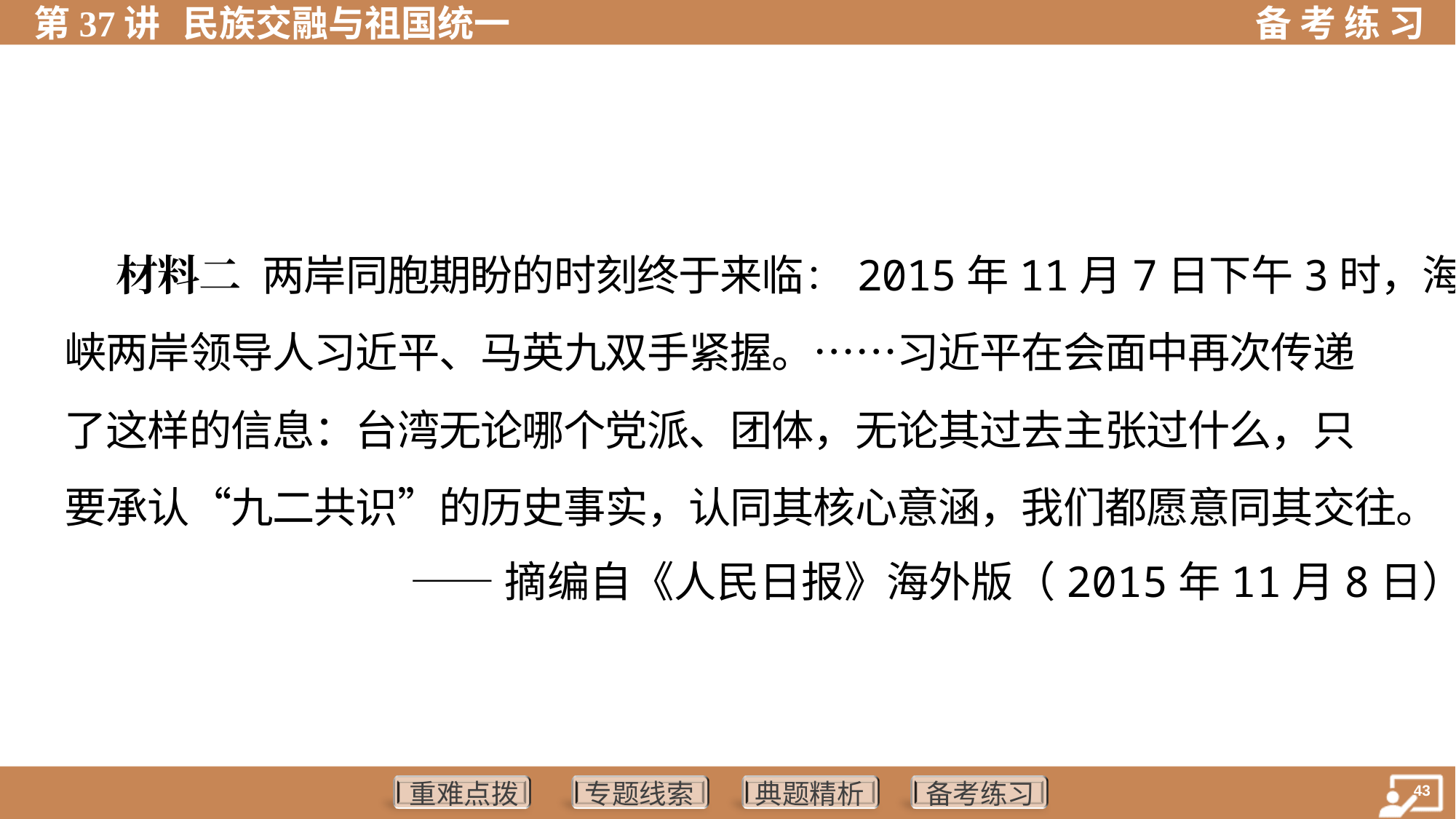

材料二  两岸同胞期盼的时刻终于来临：2015年11月7日下午3时，海
峡两岸领导人习近平、马英九双手紧握。……习近平在会面中再次传递
了这样的信息：台湾无论哪个党派、团体，无论其过去主张过什么，只
要承认“九二共识”的历史事实，认同其核心意涵，我们都愿意同其交往。
    ——摘编自《人民日报》海外版（2015年11月8日）